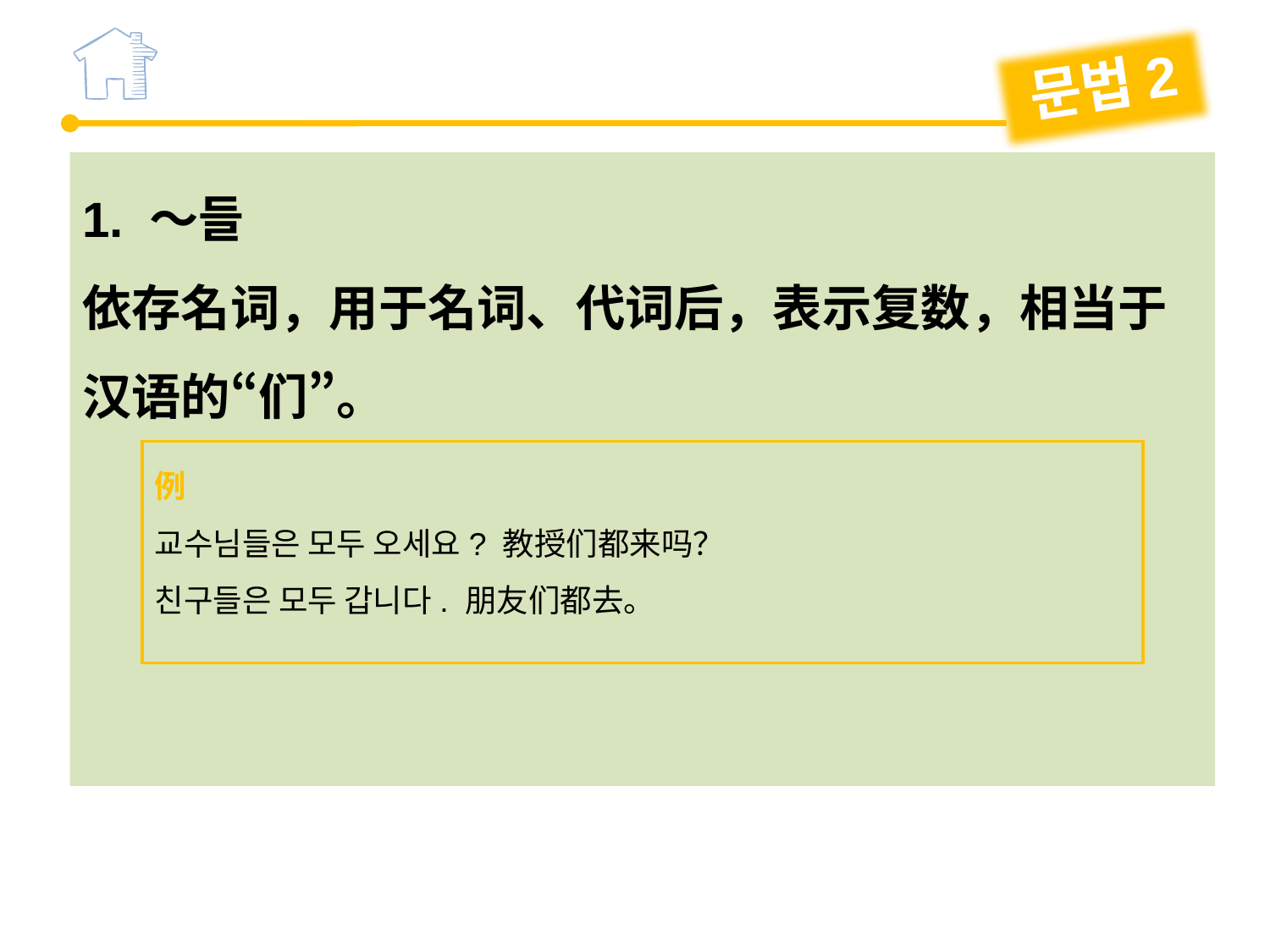

문법2
1. ～들
依存名词，用于名词、代词后，表示复数，相当于汉语的“们”。

例
교수님들은 모두 오세요? 教授们都来吗？
친구들은 모두 갑니다. 朋友们都去。